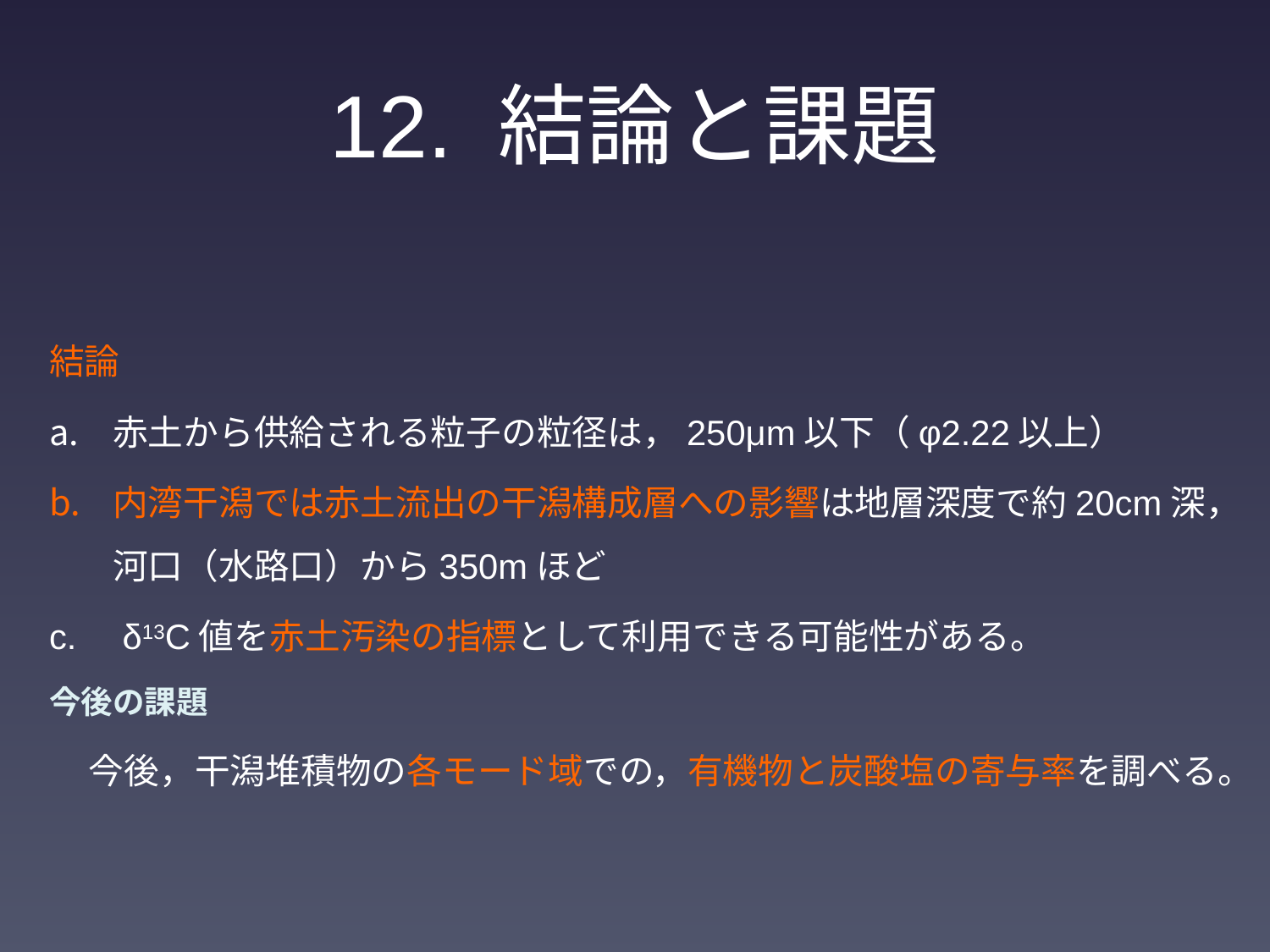

# 12. 結論と課題
結論
赤土から供給される粒子の粒径は，250μm以下（φ2.22以上）
内湾干潟では赤土流出の干潟構成層への影響は地層深度で約20cm深，河口（水路口）から350mほど
 δ13C値を赤土汚染の指標として利用できる可能性がある。
今後の課題
　 今後，干潟堆積物の各モード域での，有機物と炭酸塩の寄与率を調べる。